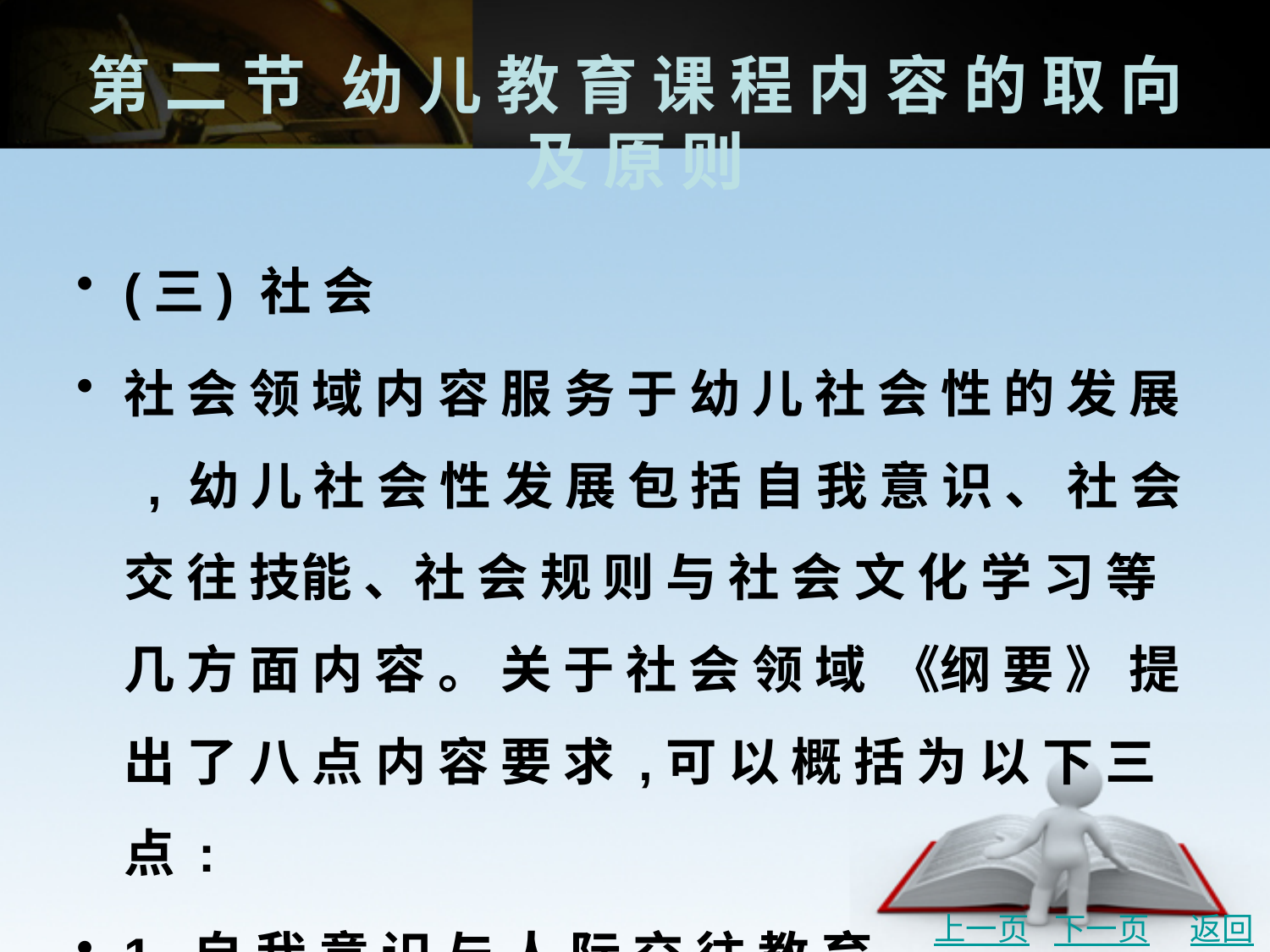

# 第 二 节	幼 儿 教 育 课 程 内 容 的 取 向 及 原 则
(三) 社 会
社 会 领 域 内 容 服 务 于 幼 儿 社 会 性 的 发 展 , 幼 儿 社 会 性 发 展 包 括 自 我 意 识 、 社 会 交 往 技能 、社 会 规 则 与 社 会 文 化 学 习 等 几 方 面 内 容 。 关 于 社 会 领 域  《纲 要 》 提 出 了 八 点 内 容 要 求 ,可 以 概 括 为 以 下 三 点 :
1. 自 我 意 识 与 人 际 交 往 教 育
2. 良 好 品 德 及 行 为 规 范 教 育
3. 社 会 文 化 教 育

上一页
下一页
返回